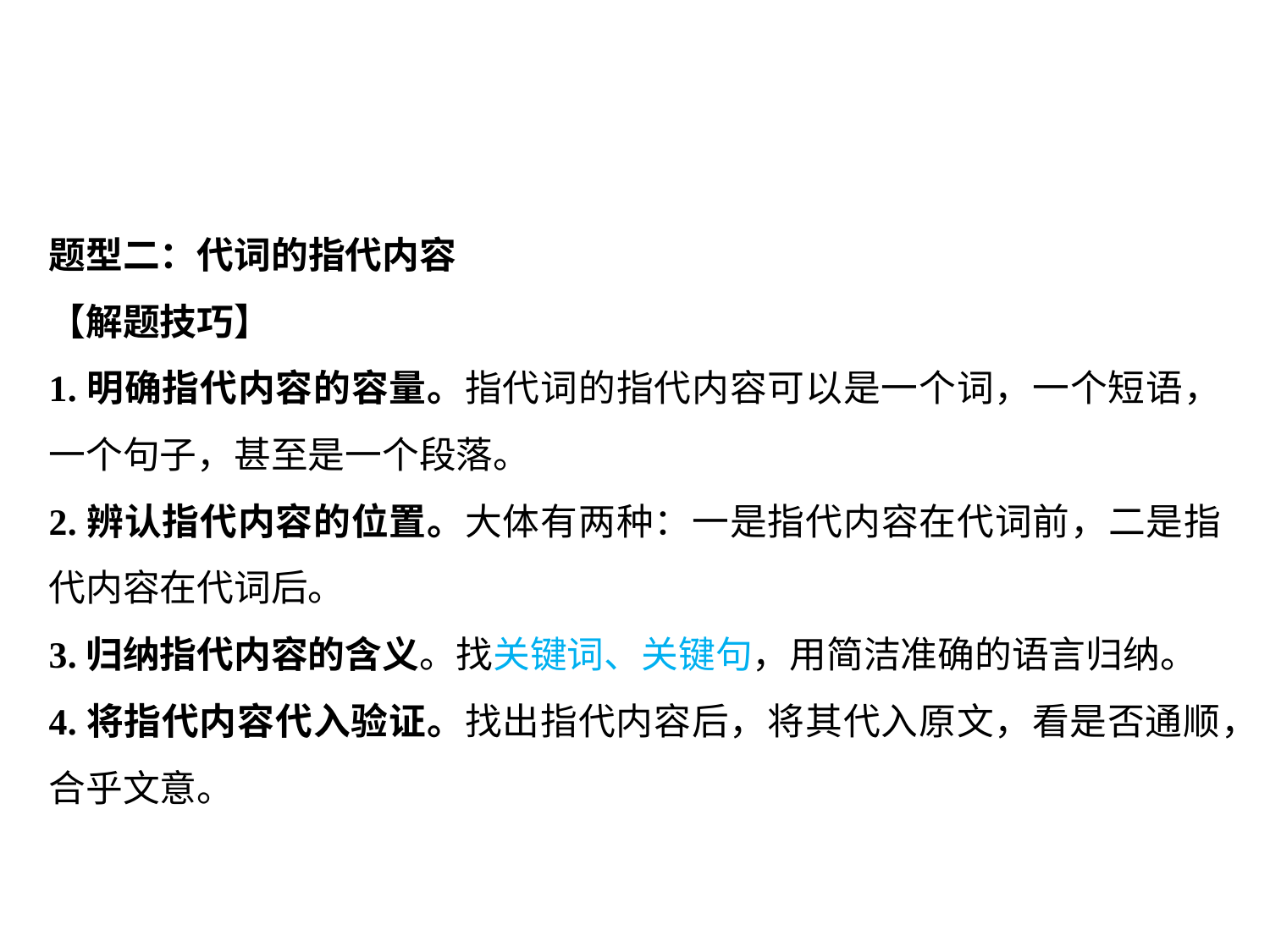

题型二：代词的指代内容
【解题技巧】
1.明确指代内容的容量。指代词的指代内容可以是一个词，一个短语，一个句子，甚至是一个段落。
2.辨认指代内容的位置。大体有两种：一是指代内容在代词前，二是指代内容在代词后。
3.归纳指代内容的含义。找关键词、关键句，用简洁准确的语言归纳。
4.将指代内容代入验证。找出指代内容后，将其代入原文，看是否通顺，合乎文意。